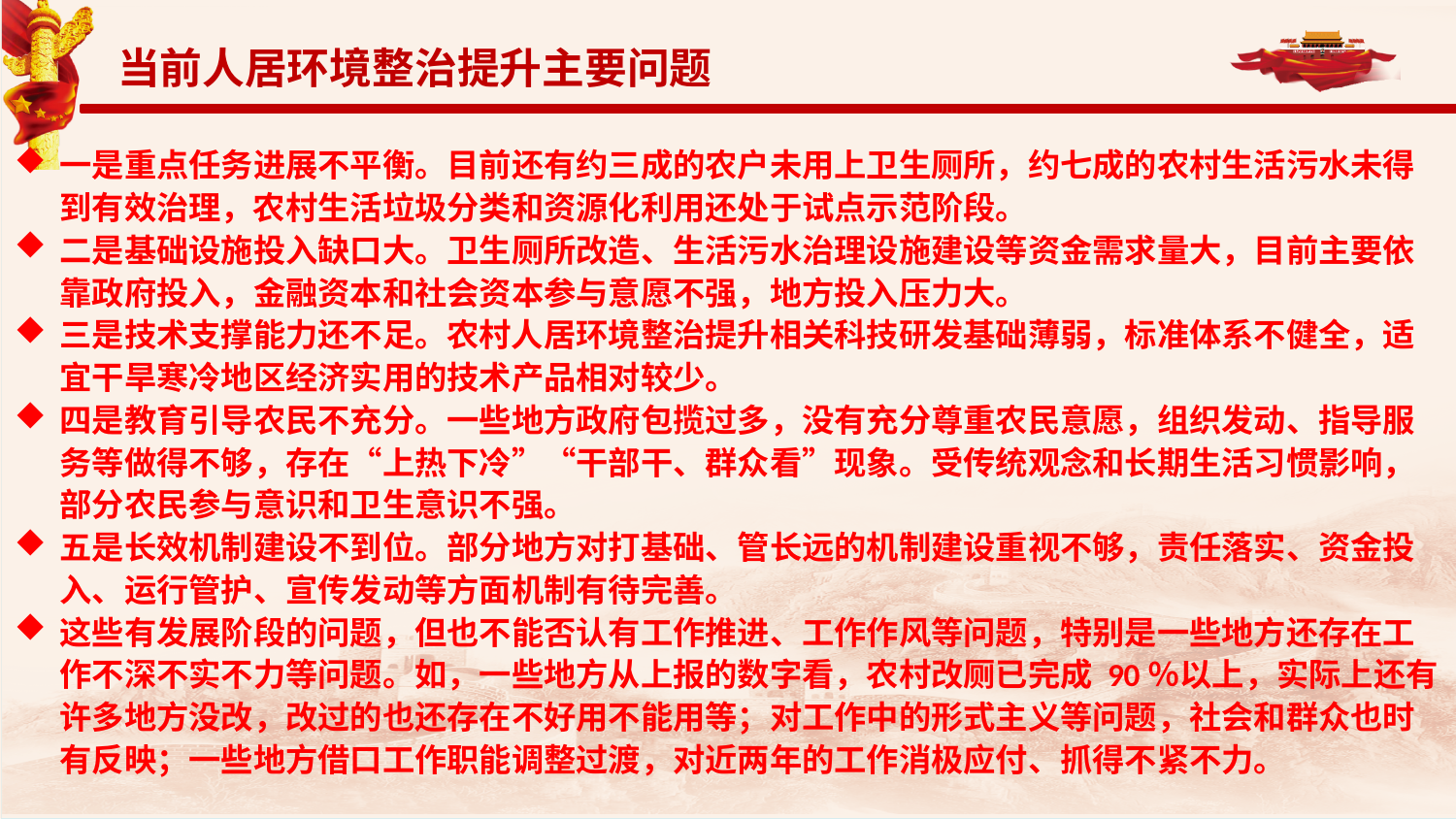

当前人居环境整治提升主要问题
一是重点任务进展不平衡。目前还有约三成的农户未用上卫生厕所，约七成的农村生活污水未得到有效治理，农村生活垃圾分类和资源化利用还处于试点示范阶段。
二是基础设施投入缺口大。卫生厕所改造、生活污水治理设施建设等资金需求量大，目前主要依靠政府投入，金融资本和社会资本参与意愿不强，地方投入压力大。
三是技术支撑能力还不足。农村人居环境整治提升相关科技研发基础薄弱，标准体系不健全，适宜干旱寒冷地区经济实用的技术产品相对较少。
四是教育引导农民不充分。一些地方政府包揽过多，没有充分尊重农民意愿，组织发动、指导服务等做得不够，存在“上热下冷”“干部干、群众看”现象。受传统观念和长期生活习惯影响，部分农民参与意识和卫生意识不强。
五是长效机制建设不到位。部分地方对打基础、管长远的机制建设重视不够，责任落实、资金投入、运行管护、宣传发动等方面机制有待完善。
这些有发展阶段的问题，但也不能否认有工作推进、工作作风等问题，特别是一些地方还存在工作不深不实不力等问题。如，一些地方从上报的数字看，农村改厕已完成 90％以上，实际上还有许多地方没改，改过的也还存在不好用不能用等；对工作中的形式主义等问题，社会和群众也时有反映；一些地方借口工作职能调整过渡，对近两年的工作消极应付、抓得不紧不力。